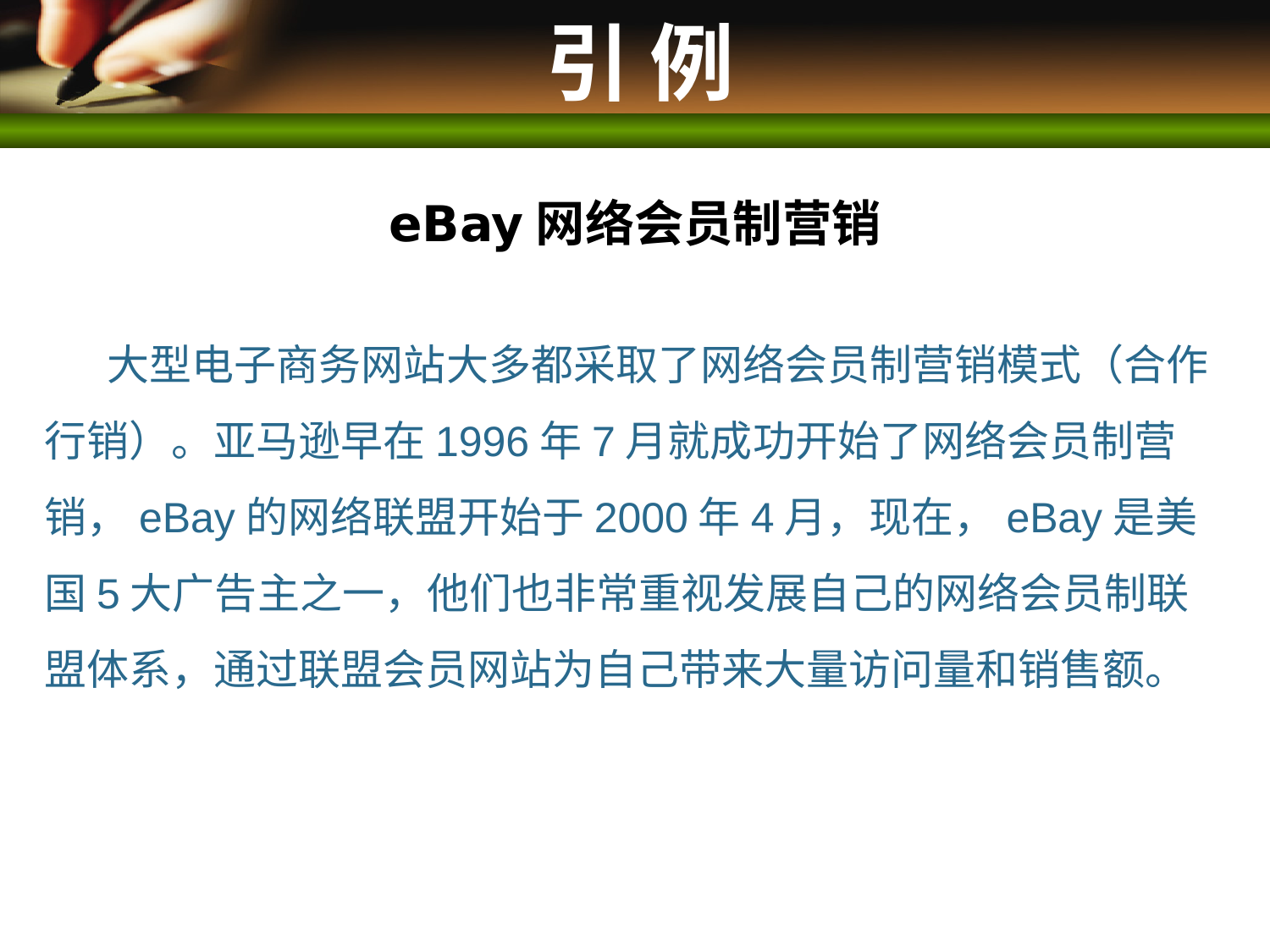

# 引 例

eBay网络会员制营销
       大型电子商务网站大多都采取了网络会员制营销模式（合作行销）。亚马逊早在1996年7月就成功开始了网络会员制营销，eBay的网络联盟开始于2000年4月，现在，eBay是美国5大广告主之一，他们也非常重视发展自己的网络会员制联盟体系，通过联盟会员网站为自己带来大量访问量和销售额。